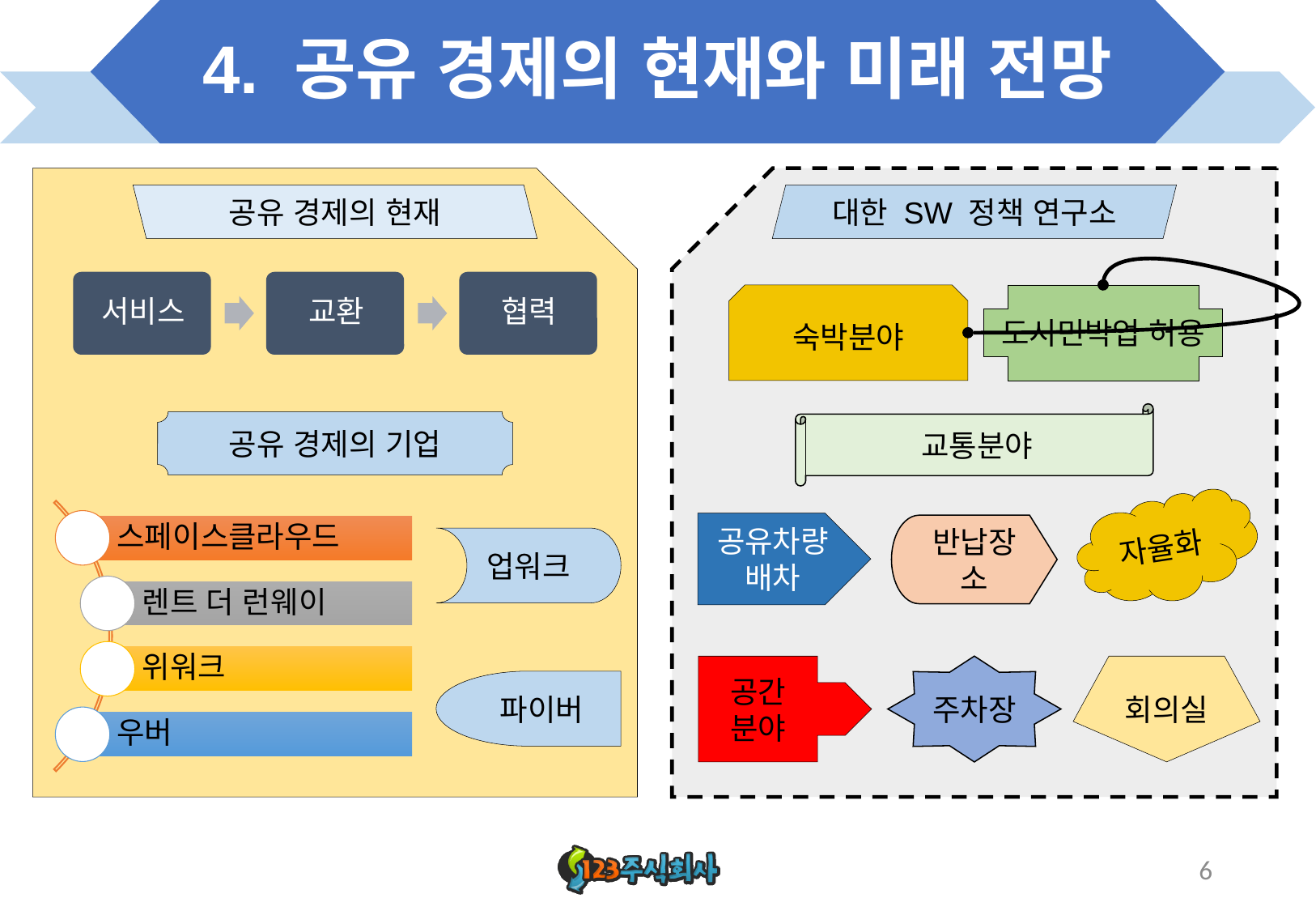

# 4. 공유 경제의 현재와 미래 전망

공유 경제의 현재
대한 SW 정책 연구소
서비스

교환

협력
숙박분야
도시민박업 허용
교통분야
공유 경제의 기업
스페이스클라우드
렌트 더 런웨이
위워크
우버
자율화
공유차량
배차
반납장소
업워크
주차장

공간
분야
파이버
회의실
6